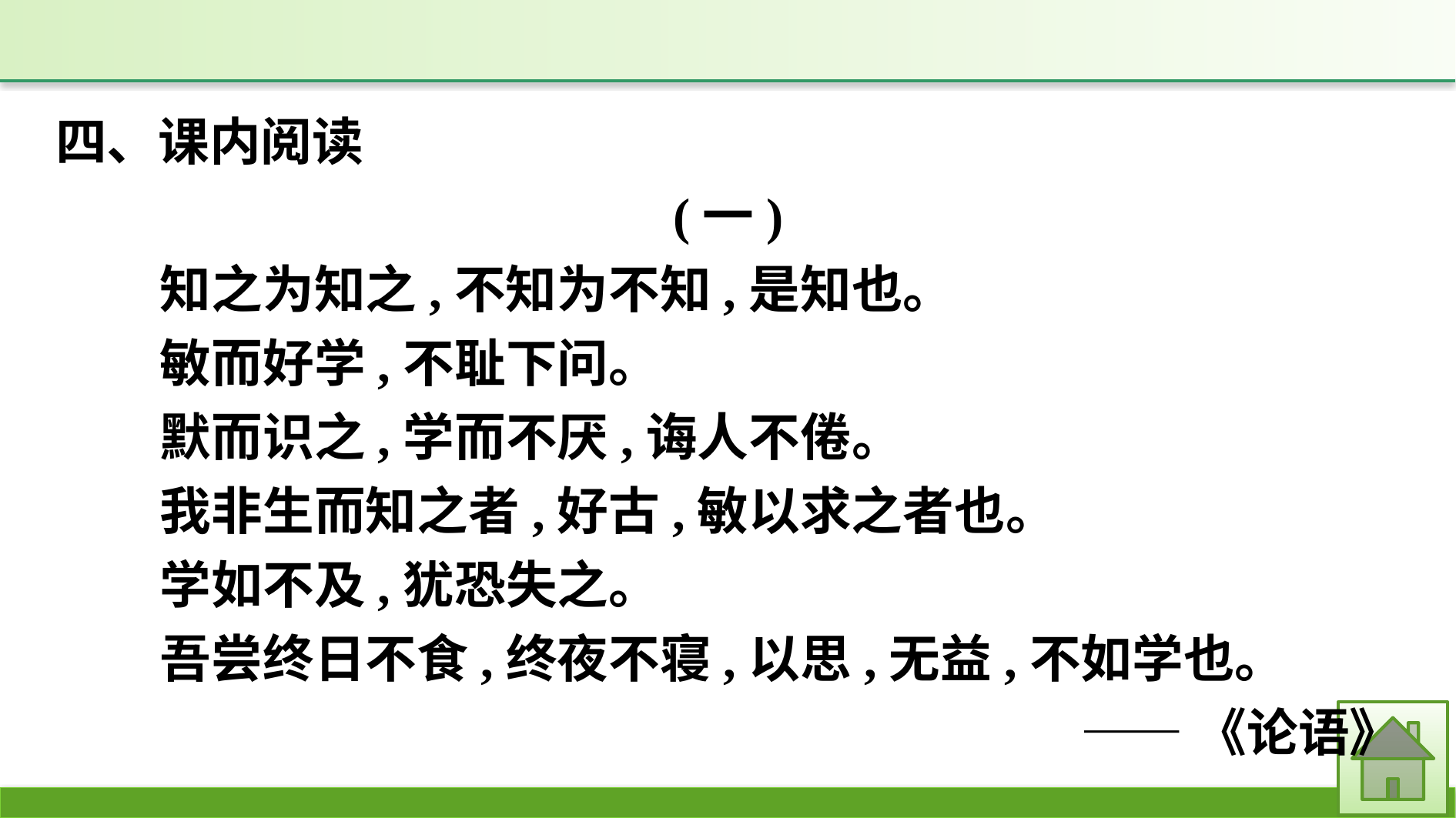

四、课内阅读
(一)
知之为知之,不知为不知,是知也。
敏而好学,不耻下问。
默而识之,学而不厌,诲人不倦。
我非生而知之者,好古,敏以求之者也。
学如不及,犹恐失之。
吾尝终日不食,终夜不寝,以思,无益,不如学也。
——《论语》